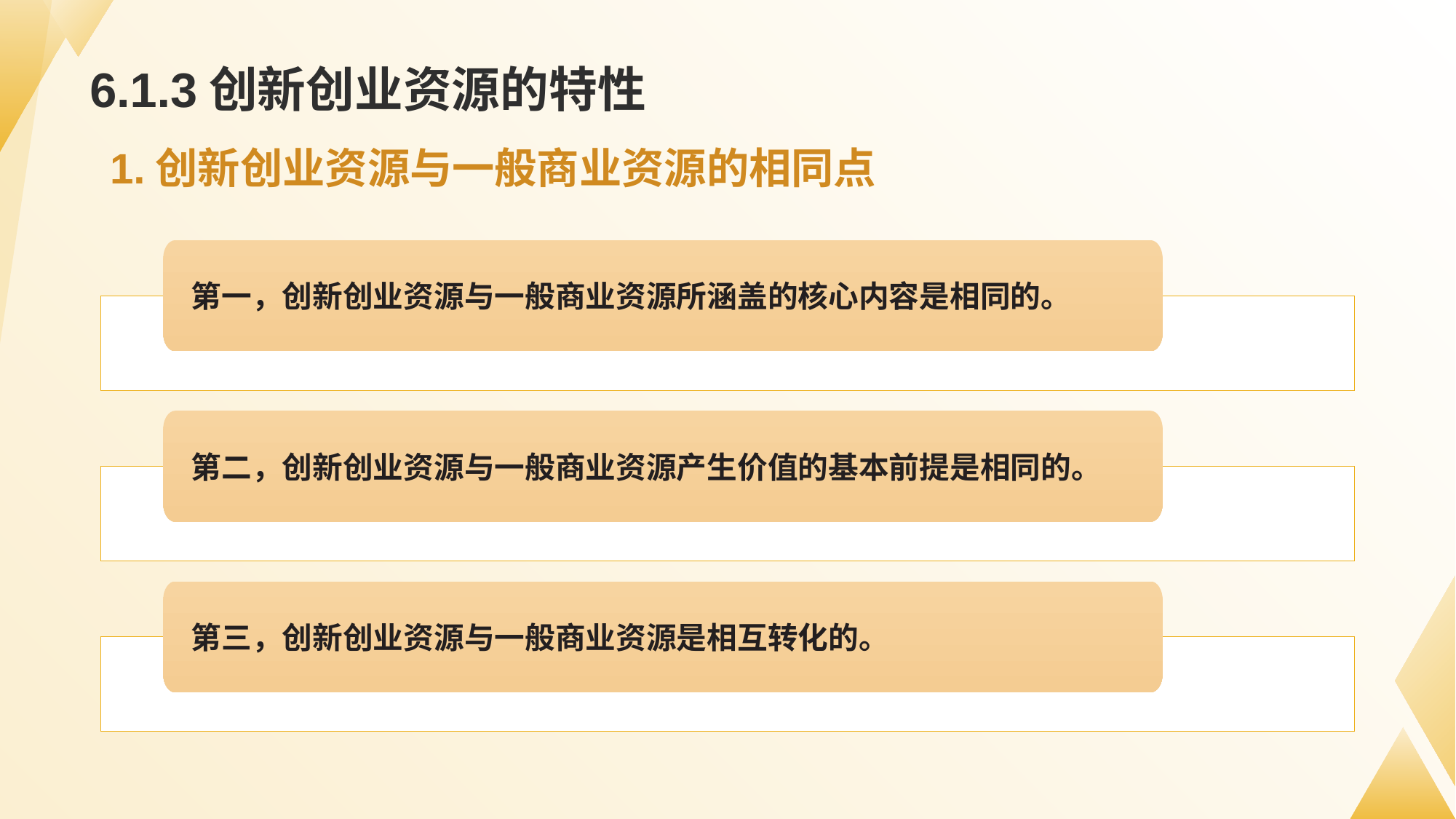

# 6.1.3创新创业资源的特性
1.创新创业资源与一般商业资源的相同点
第一，创新创业资源与一般商业资源所涵盖的核心内容是相同的。

第二，创新创业资源与一般商业资源产生价值的基本前提是相同的。

第三，创新创业资源与一般商业资源是相互转化的。